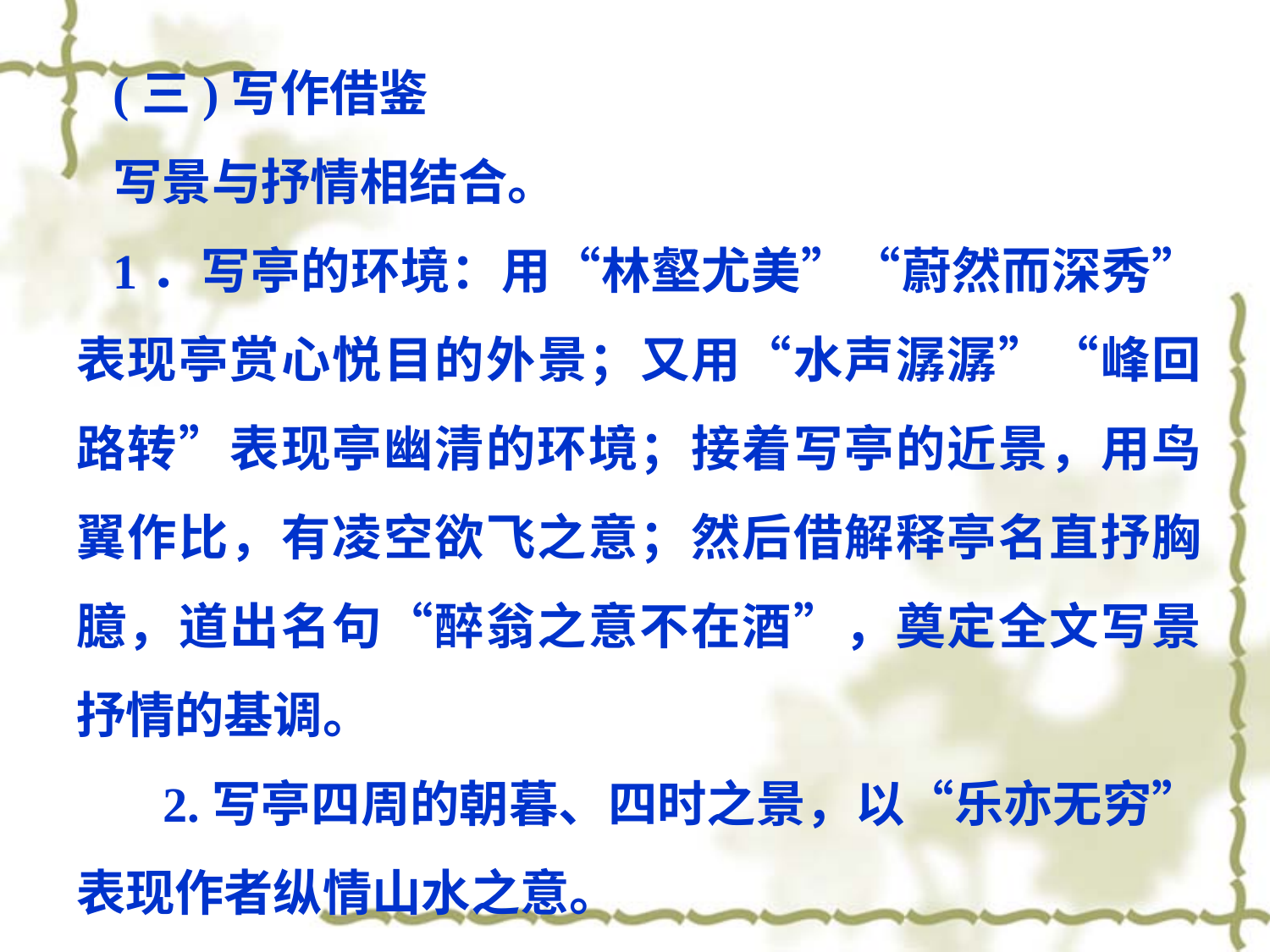

(三)写作借鉴
写景与抒情相结合。
1．写亭的环境：用“林壑尤美”“蔚然而深秀”表现亭赏心悦目的外景；又用“水声潺潺”“峰回路转”表现亭幽清的环境；接着写亭的近景，用鸟翼作比，有凌空欲飞之意；然后借解释亭名直抒胸臆，道出名句“醉翁之意不在酒”，奠定全文写景抒情的基调。
    2.写亭四周的朝暮、四时之景，以“乐亦无穷”表现作者纵情山水之意。